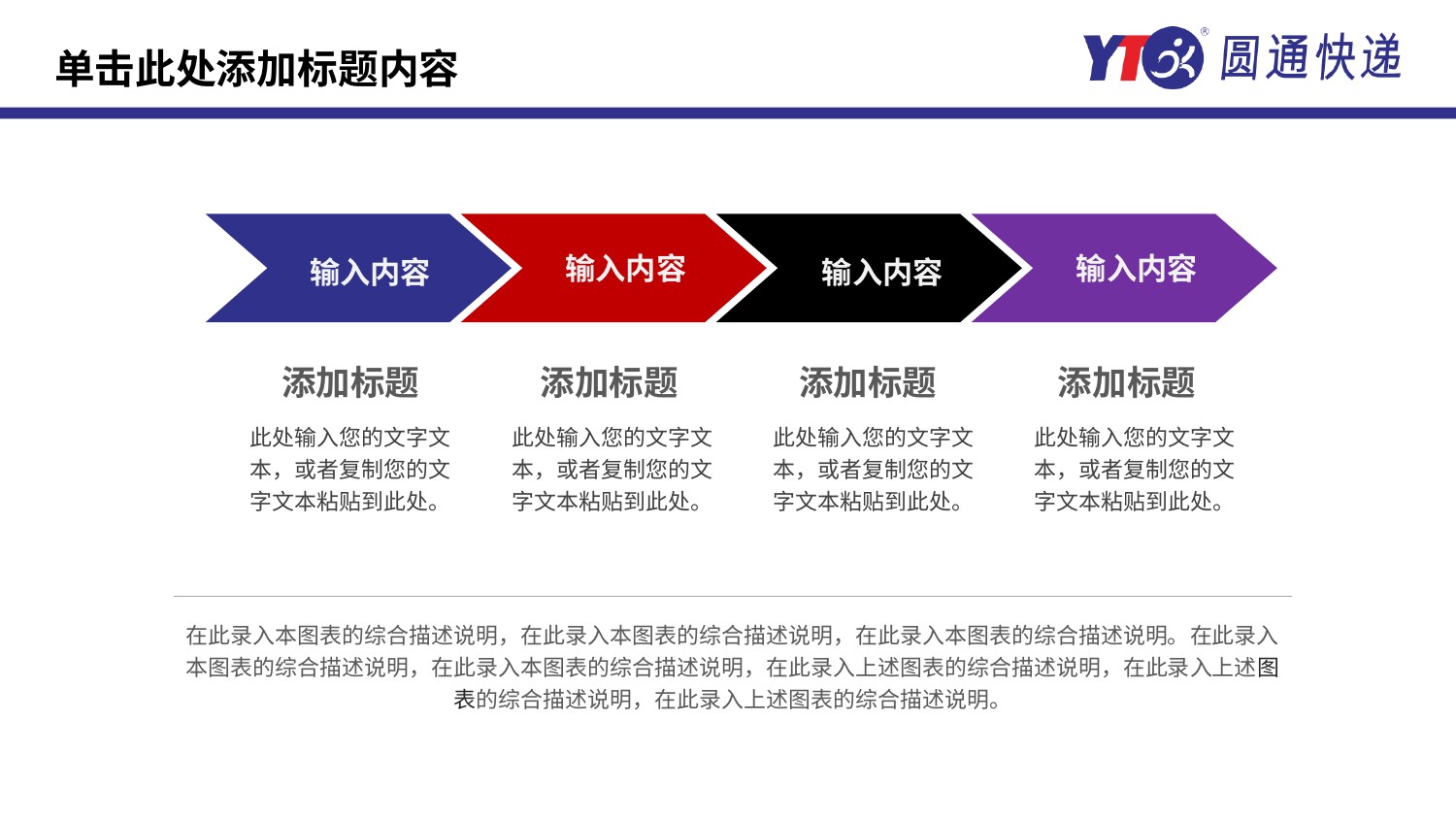

单击此处添加标题内容

输入内容

输入内容

输入内容

输入内容
添加标题
添加标题
添加标题
添加标题
此处输入您的文字文本，或者复制您的文字文本粘贴到此处。
此处输入您的文字文本，或者复制您的文字文本粘贴到此处。
此处输入您的文字文本，或者复制您的文字文本粘贴到此处。
此处输入您的文字文本，或者复制您的文字文本粘贴到此处。
在此录入本图表的综合描述说明，在此录入本图表的综合描述说明，在此录入本图表的综合描述说明。在此录入本图表的综合描述说明，在此录入本图表的综合描述说明，在此录入上述图表的综合描述说明，在此录入上述图表的综合描述说明，在此录入上述图表的综合描述说明。